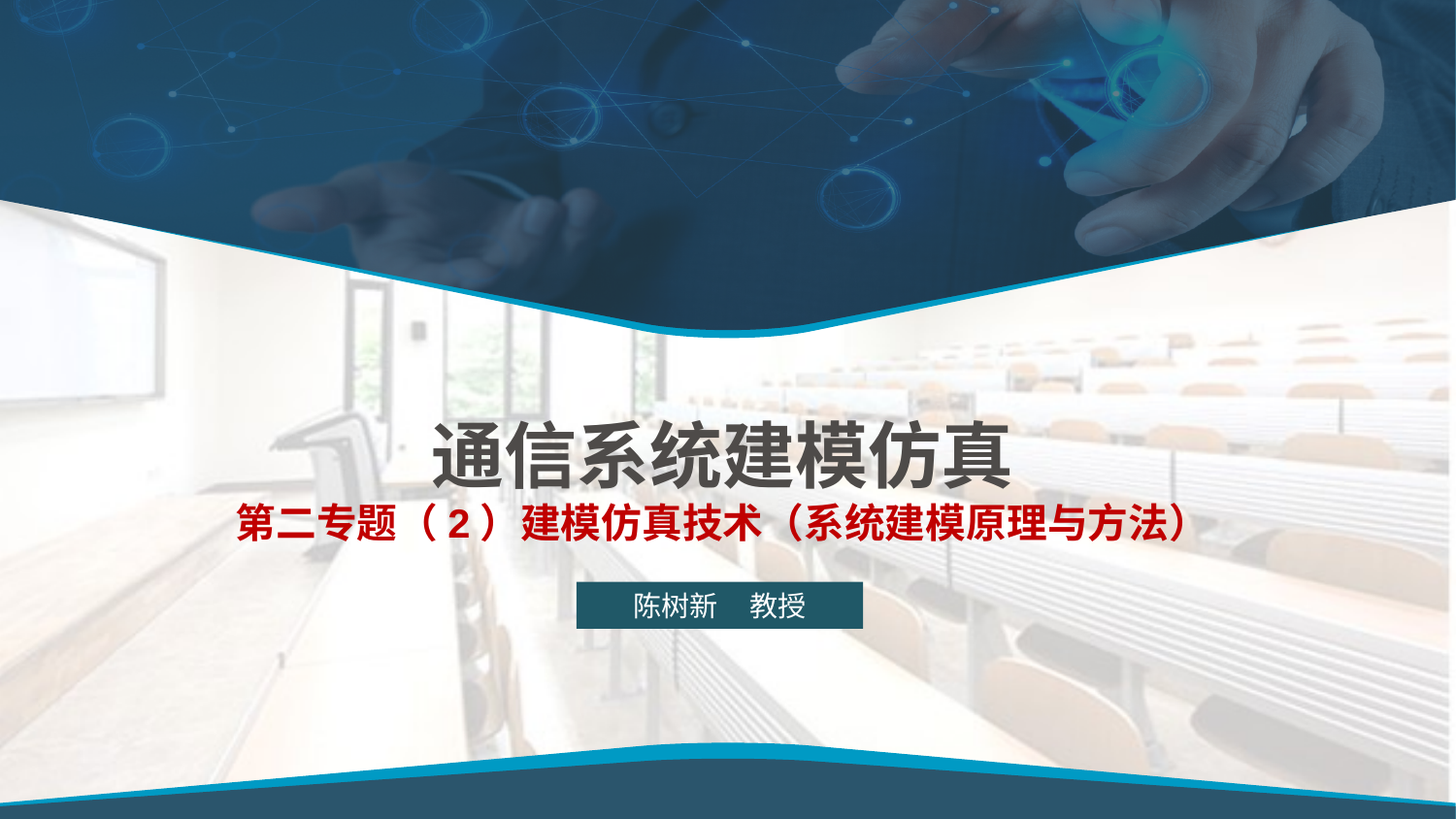

通信系统建模仿真
第二专题（2）建模仿真技术（系统建模原理与方法）
陈树新     教授